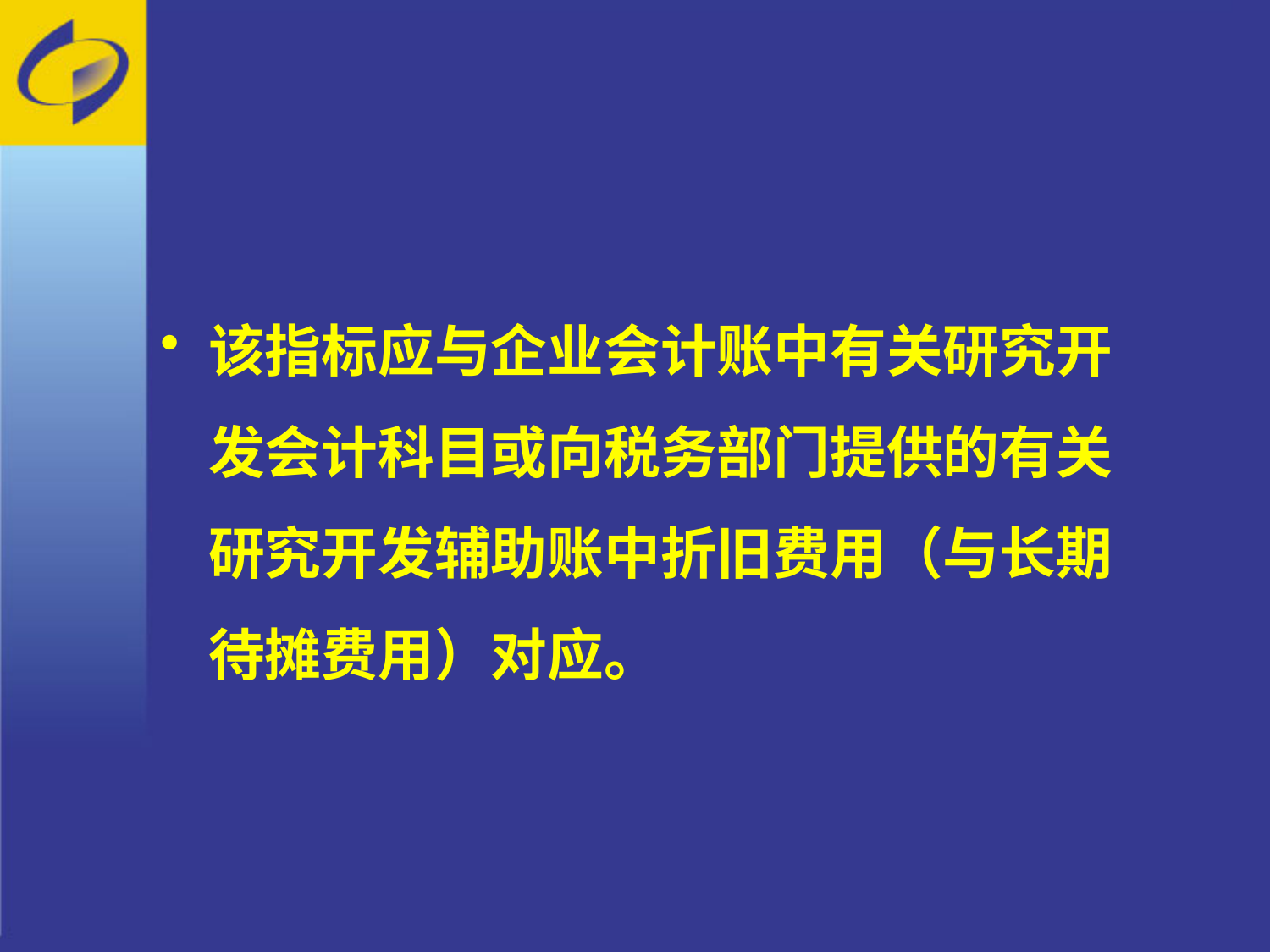

#
该指标应与企业会计账中有关研究开发会计科目或向税务部门提供的有关研究开发辅助账中折旧费用（与长期待摊费用）对应。